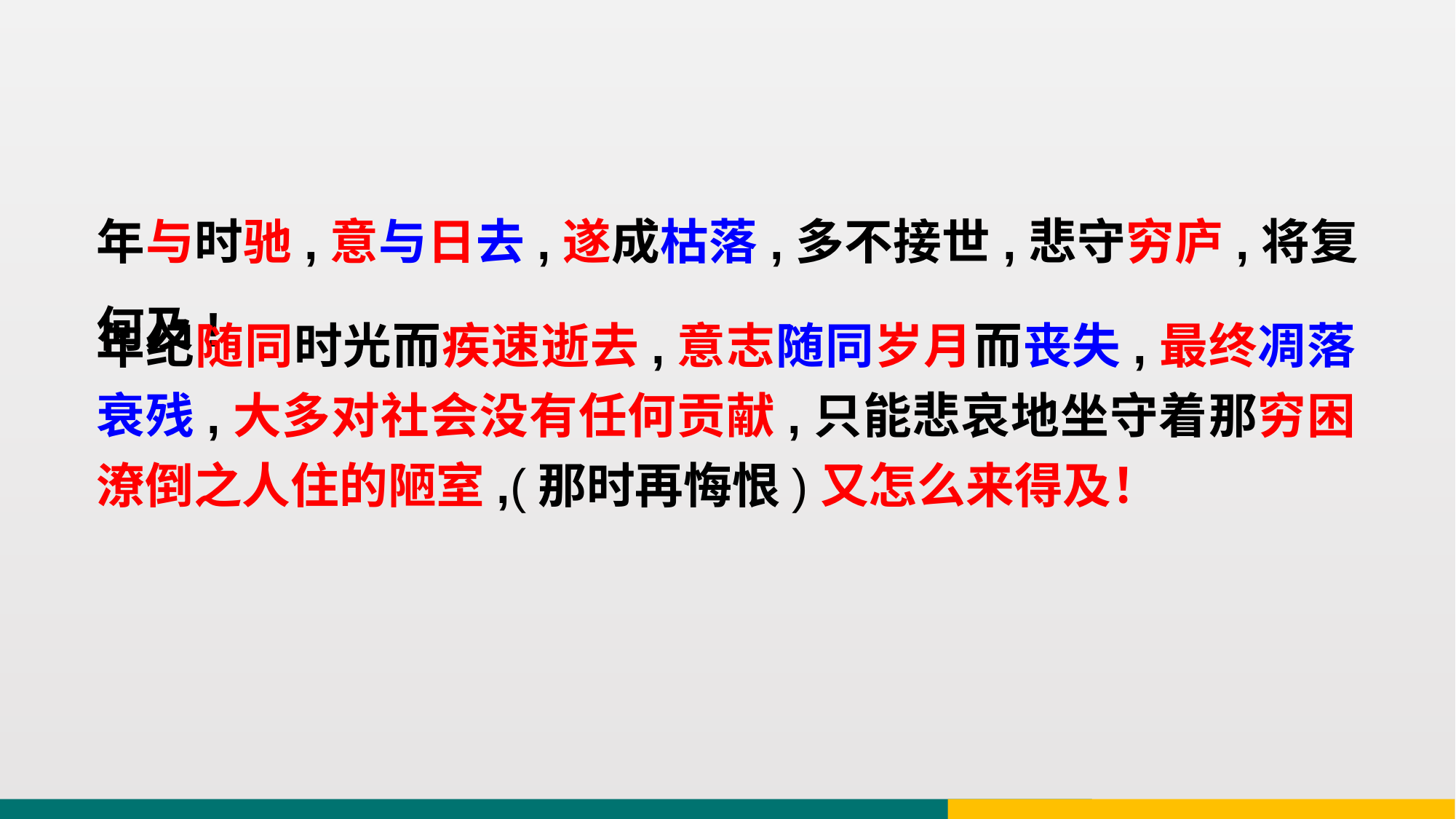

年与时驰,意与日去,遂成枯落,多不接世,悲守穷庐,将复何及!
年纪随同时光而疾速逝去,意志随同岁月而丧失,最终凋落衰残,大多对社会没有任何贡献,只能悲哀地坐守着那穷困潦倒之人住的陋室,(那时再悔恨)又怎么来得及！